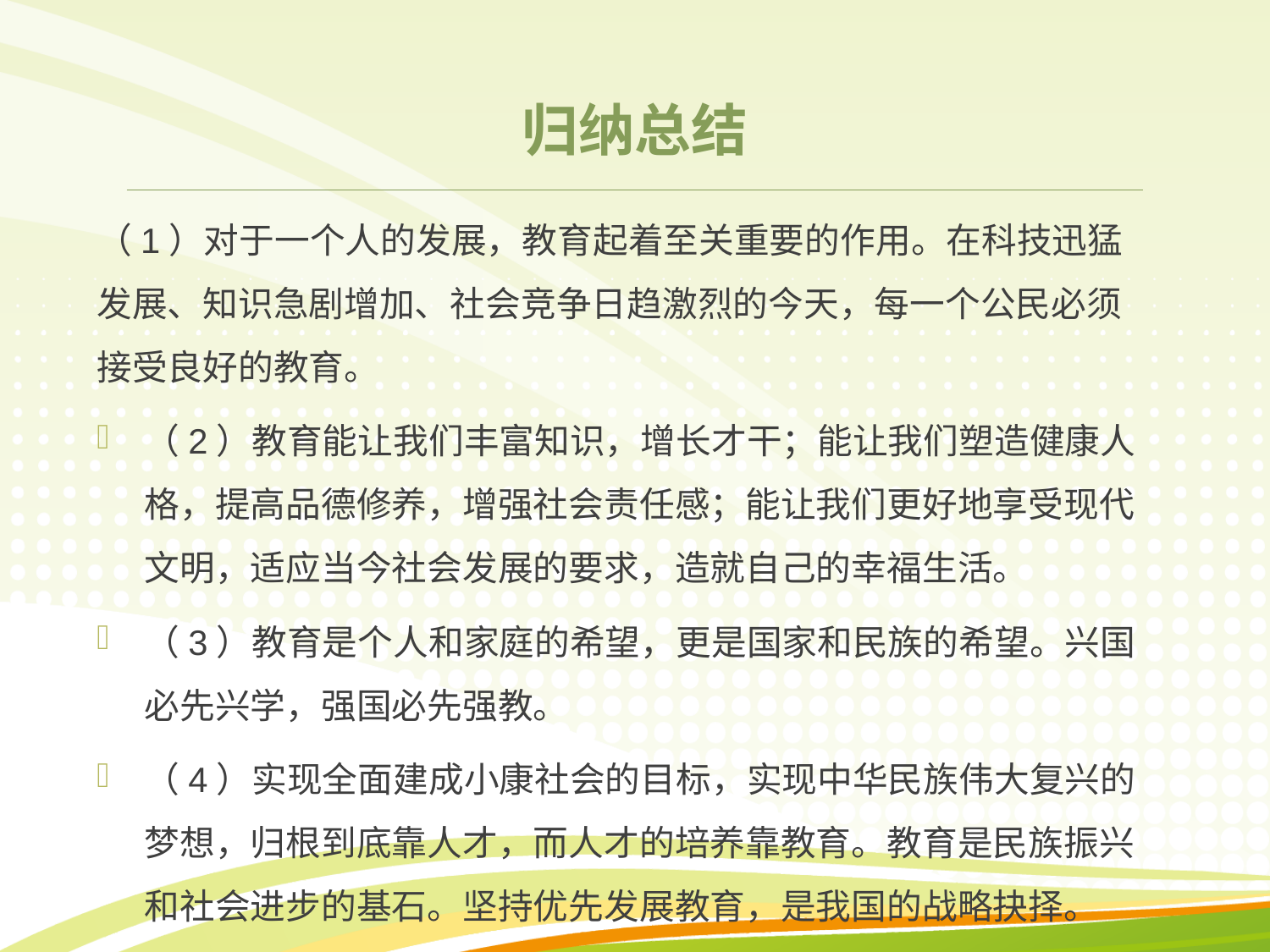

归纳总结
（1）对于一个人的发展，教育起着至关重要的作用。在科技迅猛发展、知识急剧增加、社会竞争日趋激烈的今天，每一个公民必须接受良好的教育。
（2）教育能让我们丰富知识，增长才干；能让我们塑造健康人格，提高品德修养，增强社会责任感；能让我们更好地享受现代文明，适应当今社会发展的要求，造就自己的幸福生活。
（3）教育是个人和家庭的希望，更是国家和民族的希望。兴国必先兴学，强国必先强教。
（4）实现全面建成小康社会的目标，实现中华民族伟大复兴的梦想，归根到底靠人才，而人才的培养靠教育。教育是民族振兴和社会进步的基石。坚持优先发展教育，是我国的战略抉择。